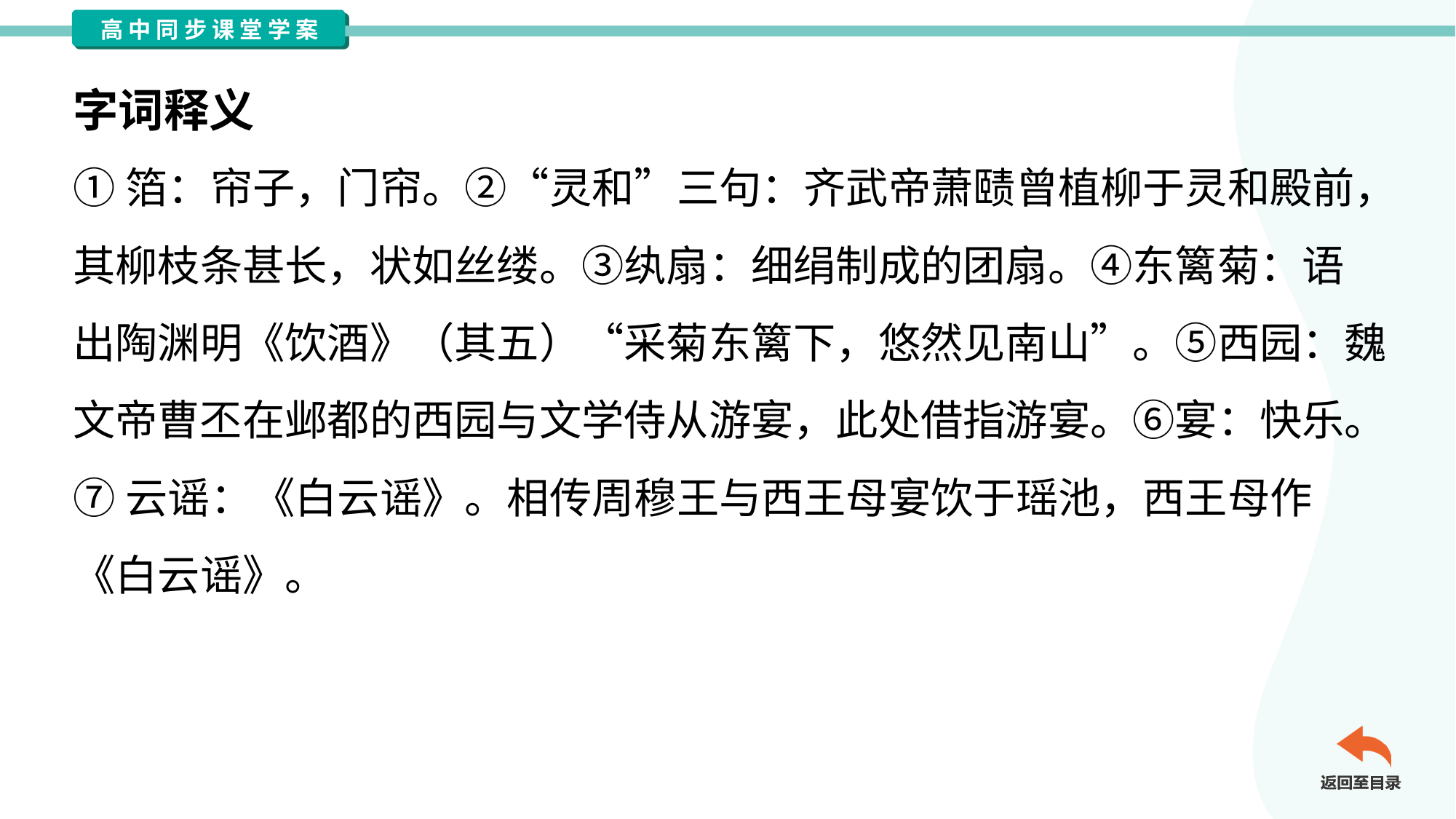

字词释义
①箔：帘子，门帘。②“灵和”三句：齐武帝萧赜曾植柳于灵和殿前，
其柳枝条甚长，状如丝缕。③纨扇：细绢制成的团扇。④东篱菊：语
出陶渊明《饮酒》（其五）“采菊东篱下，悠然见南山”。⑤西园：魏
文帝曹丕在邺都的西园与文学侍从游宴，此处借指游宴。⑥宴：快乐。
⑦云谣：《白云谣》。相传周穆王与西王母宴饮于瑶池，西王母作
《白云谣》。